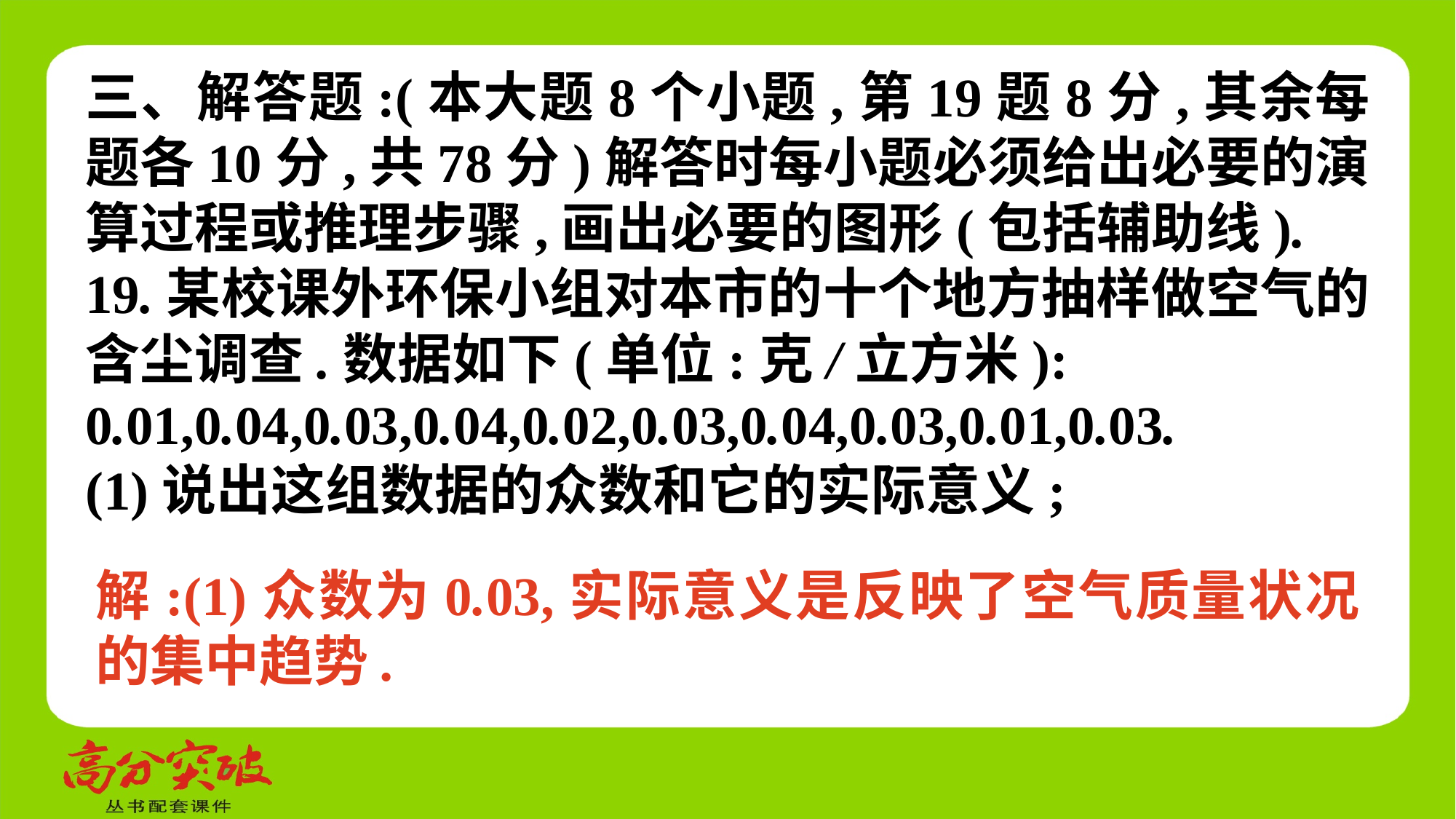

三、解答题:(本大题8个小题,第19题8分,其余每题各10分,共78分)解答时每小题必须给出必要的演算过程或推理步骤,画出必要的图形(包括辅助线).
19.某校课外环保小组对本市的十个地方抽样做空气的含尘调查.数据如下(单位:克/立方米):
0.01,0.04,0.03,0.04,0.02,0.03,0.04,0.03,0.01,0.03.
(1)说出这组数据的众数和它的实际意义;
解:(1)众数为0.03,实际意义是反映了空气质量状况的集中趋势.